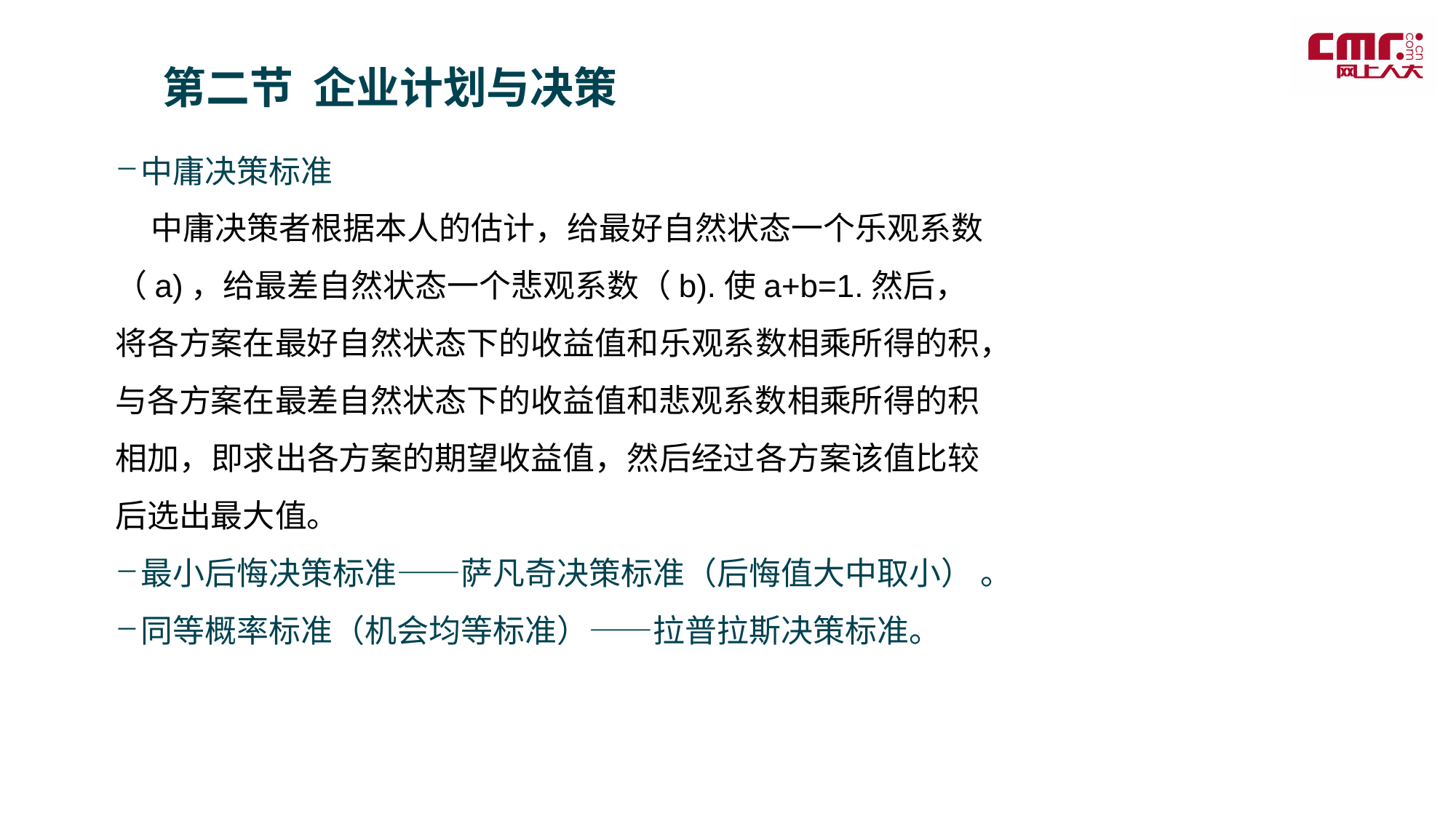

第二节  企业计划与决策
中庸决策标准
    中庸决策者根据本人的估计，给最好自然状态一个乐观系数（a)，给最差自然状态一个悲观系数（b).使a+b=1.然后，将各方案在最好自然状态下的收益值和乐观系数相乘所得的积，与各方案在最差自然状态下的收益值和悲观系数相乘所得的积相加，即求出各方案的期望收益值，然后经过各方案该值比较后选出最大值。
最小后悔决策标准——萨凡奇决策标准（后悔值大中取小） 。
同等概率标准（机会均等标准）——拉普拉斯决策标准。